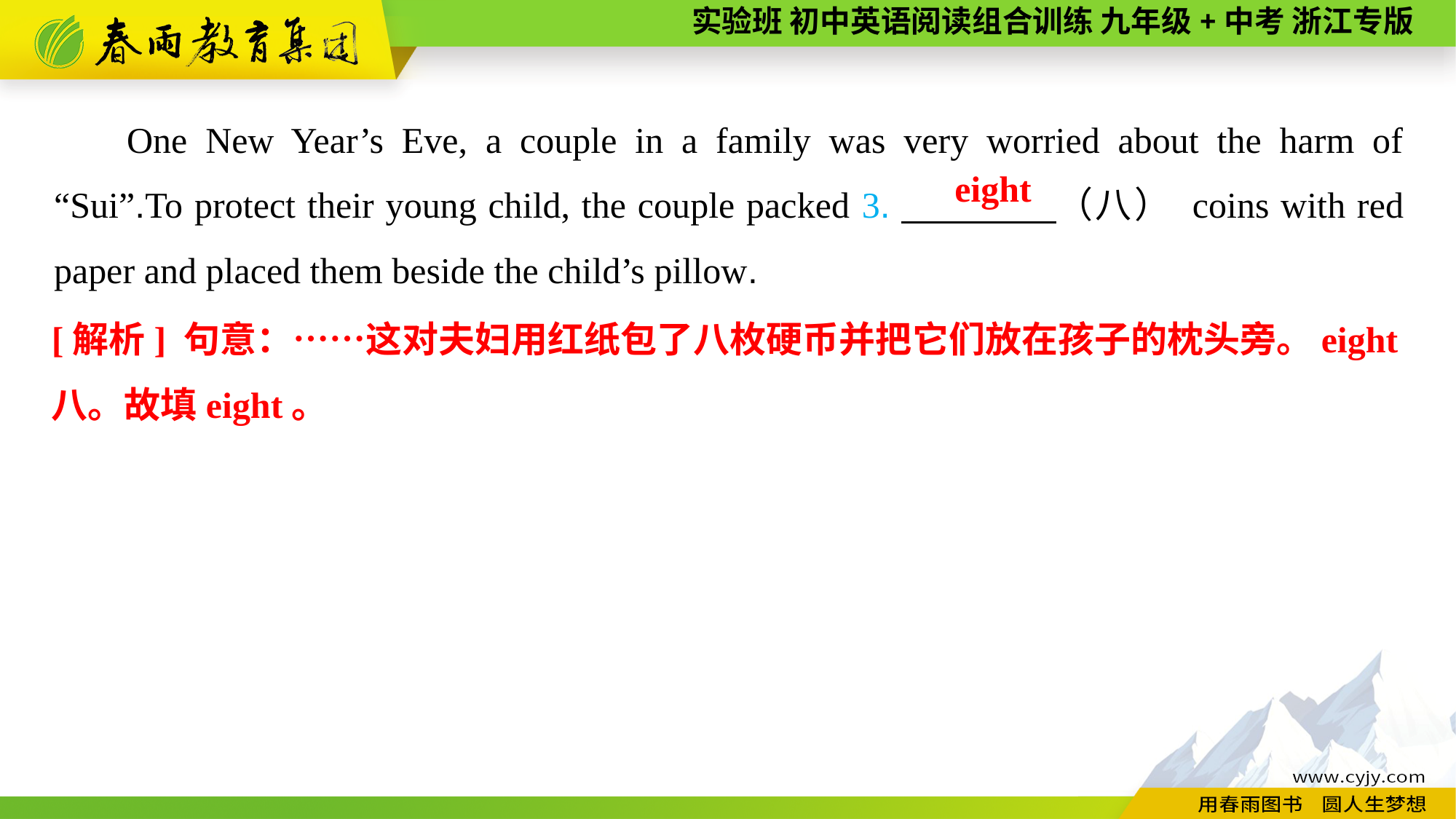

One New Year’s Eve, a couple in a family was very worried about the harm of “Sui”.To protect their young child, the couple packed 3.　　　　（八） coins with red paper and placed them beside the child’s pillow.
 eight
[解析] 句意：……这对夫妇用红纸包了八枚硬币并把它们放在孩子的枕头旁。eight八。故填eight。